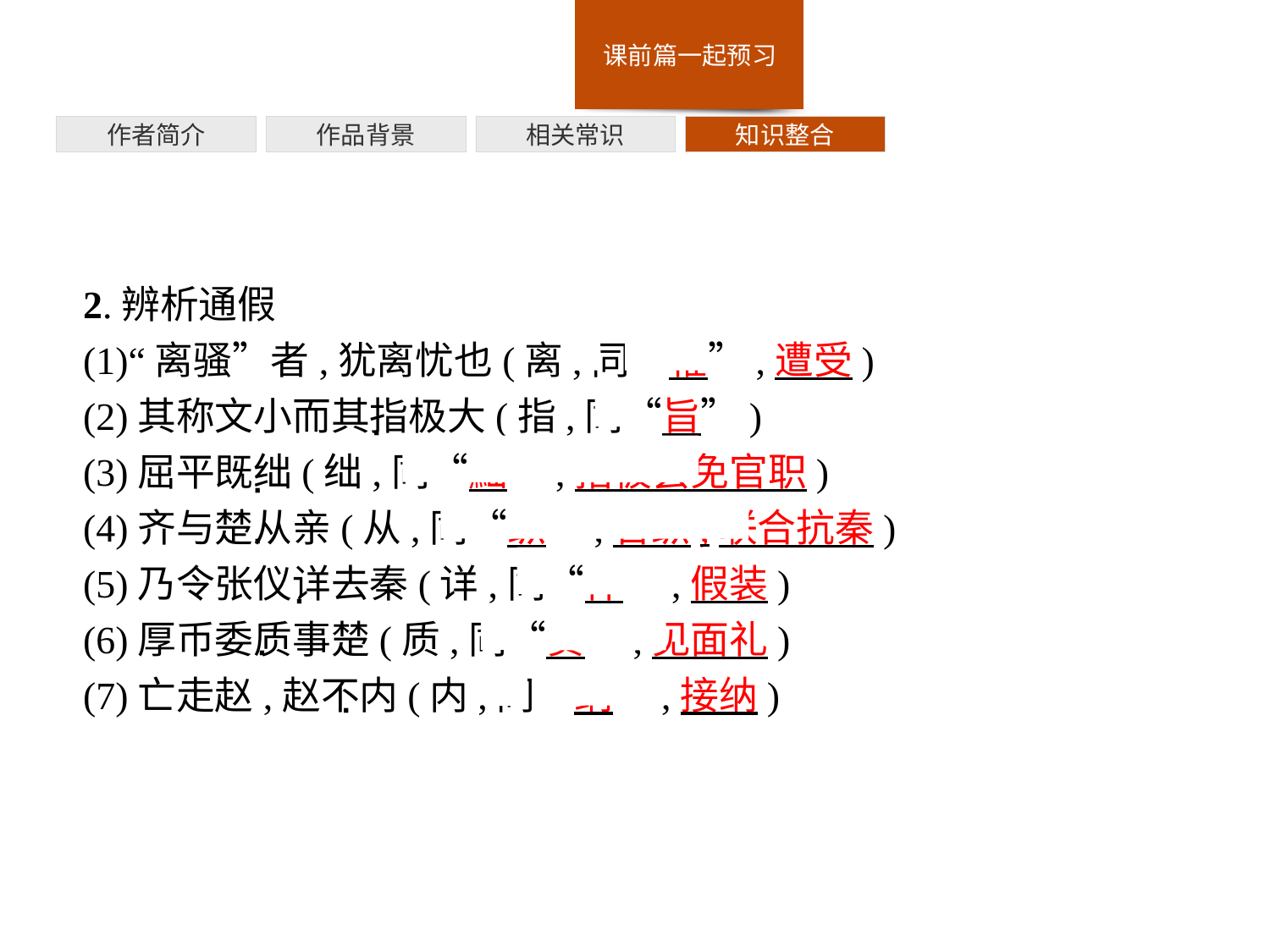

作者简介
作品背景
相关常识
知识整合
2.辨析通假
(1)“离骚”者,犹离忧也(离,同“罹”,遭受)
(2)其称文小而其指极大(指,同“旨”)
(3)屈平既绌(绌,同“黜”,指被罢免官职)
(4)齐与楚从亲(从,同“纵”,合纵,联合抗秦)
(5)乃令张仪详去秦(详,同“佯”,假装)
(6)厚币委质事楚(质,同“贽”,见面礼)
(7)亡走赵,赵不内(内,同“纳”,接纳)
·
·
·
·
·
·